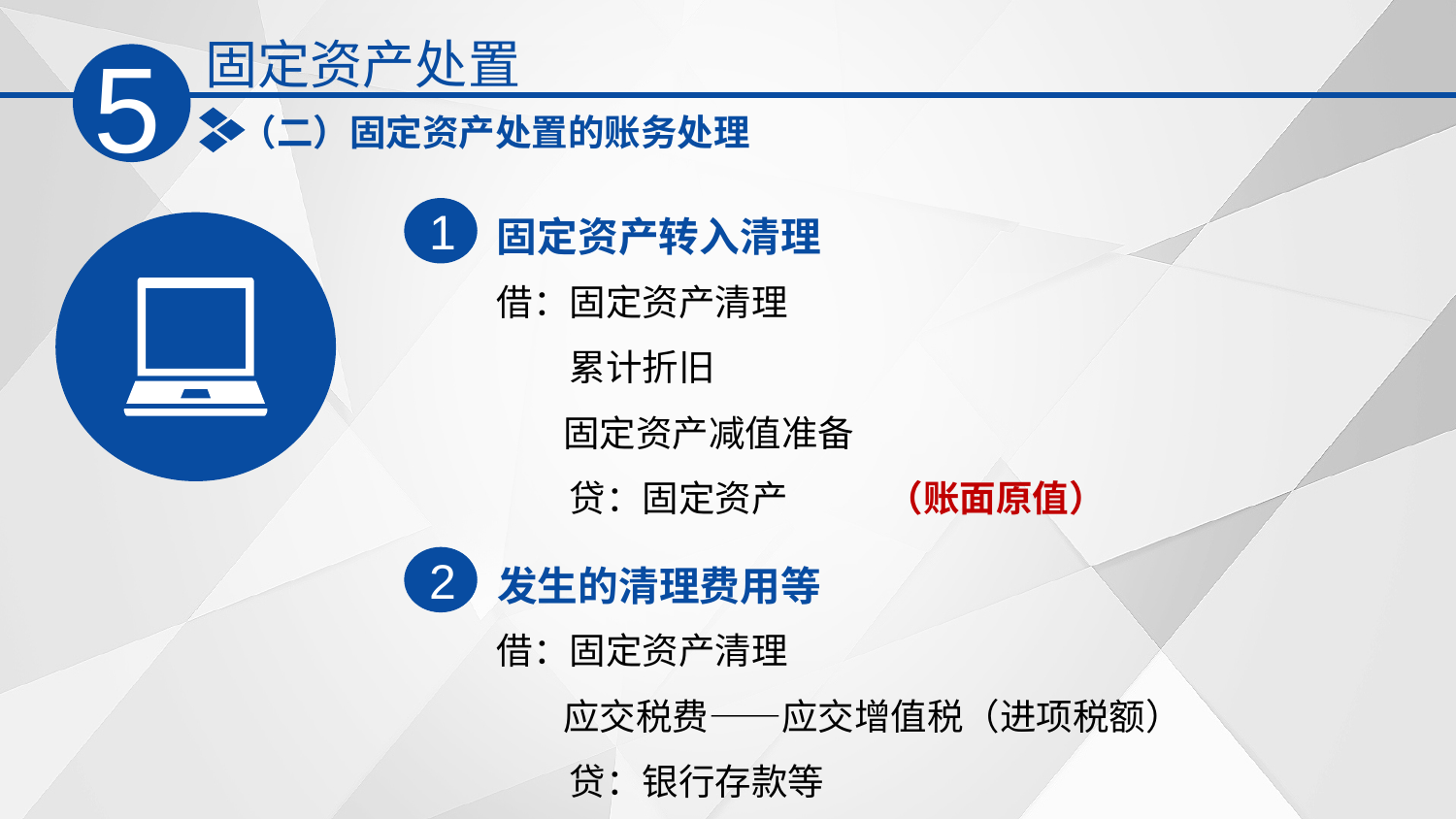

固定资产处置
5

（二）固定资产处置的账务处理

固定资产转入清理
1

借：固定资产清理            ‌
　　累计折旧
       固定资产减值准备
　　贷：固定资产            （账面原值）
发生的清理费用等
2
借：固定资产清理
       应交税费——应交增值税（进项税额）‌
　　贷：银行存款等